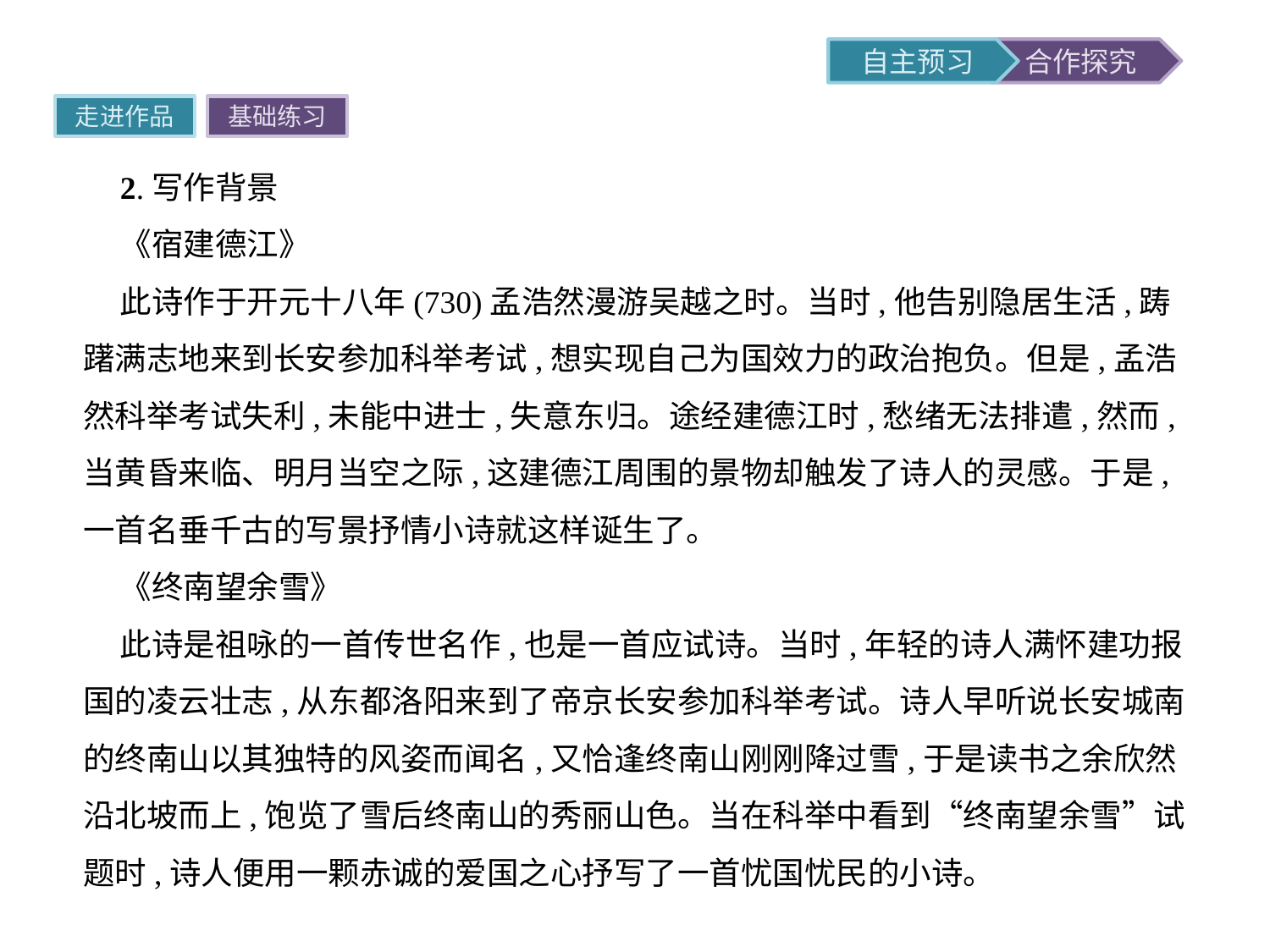

走进作品
基础练习
2.写作背景
《宿建德江》
此诗作于开元十八年(730)孟浩然漫游吴越之时。当时,他告别隐居生活,踌躇满志地来到长安参加科举考试,想实现自己为国效力的政治抱负。但是,孟浩然科举考试失利,未能中进士,失意东归。途经建德江时,愁绪无法排遣,然而,当黄昏来临、明月当空之际,这建德江周围的景物却触发了诗人的灵感。于是,一首名垂千古的写景抒情小诗就这样诞生了。
《终南望余雪》
此诗是祖咏的一首传世名作,也是一首应试诗。当时,年轻的诗人满怀建功报国的凌云壮志,从东都洛阳来到了帝京长安参加科举考试。诗人早听说长安城南的终南山以其独特的风姿而闻名,又恰逢终南山刚刚降过雪,于是读书之余欣然沿北坡而上,饱览了雪后终南山的秀丽山色。当在科举中看到“终南望余雪”试题时,诗人便用一颗赤诚的爱国之心抒写了一首忧国忧民的小诗。